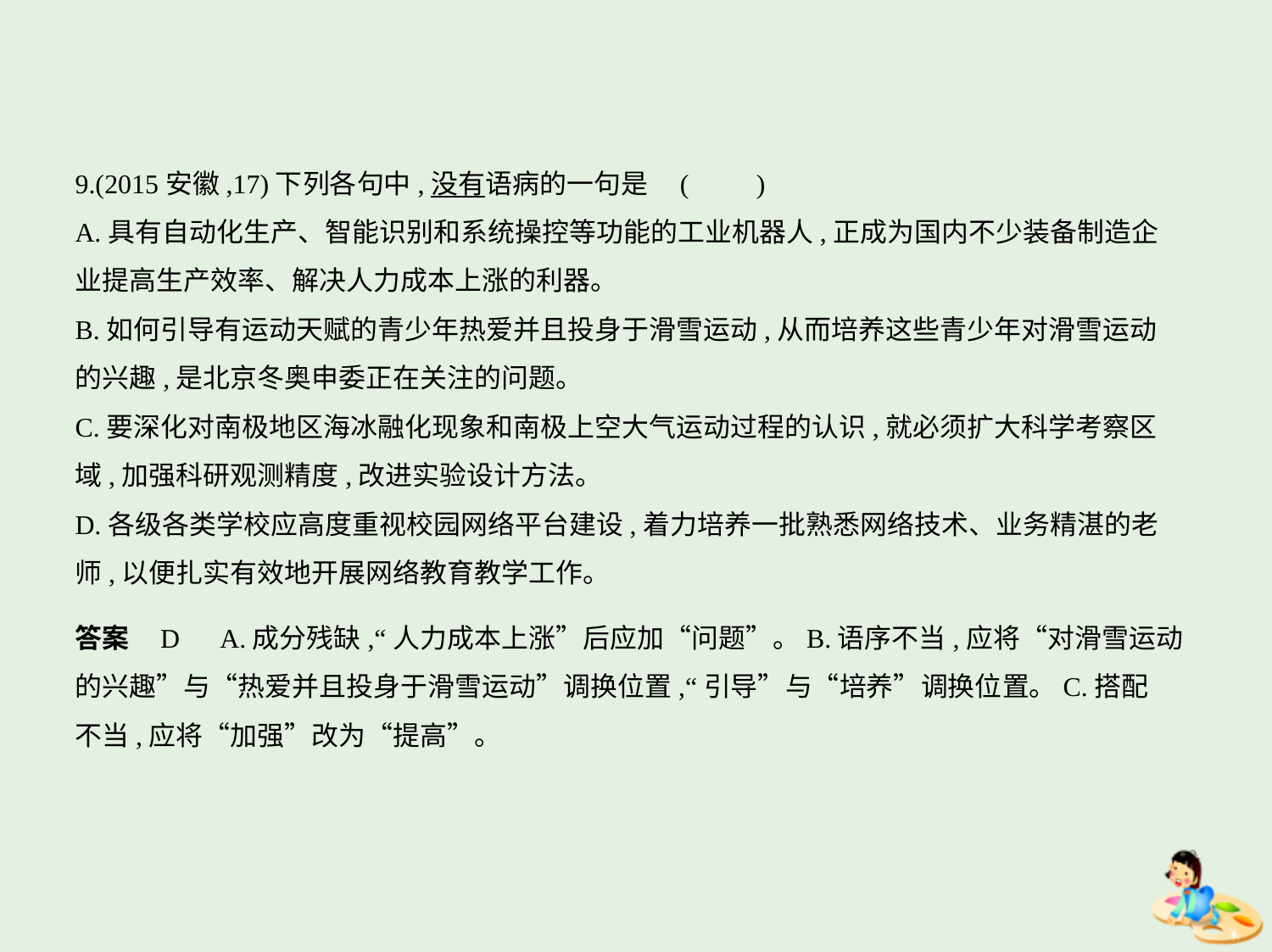

9.(2015安徽,17)下列各句中,没有语病的一句是 (　　)
A.具有自动化生产、智能识别和系统操控等功能的工业机器人,正成为国内不少装备制造企
业提高生产效率、解决人力成本上涨的利器。
B.如何引导有运动天赋的青少年热爱并且投身于滑雪运动,从而培养这些青少年对滑雪运动
的兴趣,是北京冬奥申委正在关注的问题。
C.要深化对南极地区海冰融化现象和南极上空大气运动过程的认识,就必须扩大科学考察区
域,加强科研观测精度,改进实验设计方法。
D.各级各类学校应高度重视校园网络平台建设,着力培养一批熟悉网络技术、业务精湛的老
师,以便扎实有效地开展网络教育教学工作。
答案    D　A.成分残缺,“人力成本上涨”后应加“问题”。B.语序不当,应将“对滑雪运动
的兴趣”与“热爱并且投身于滑雪运动”调换位置,“引导”与“培养”调换位置。C.搭配
不当,应将“加强”改为“提高”。